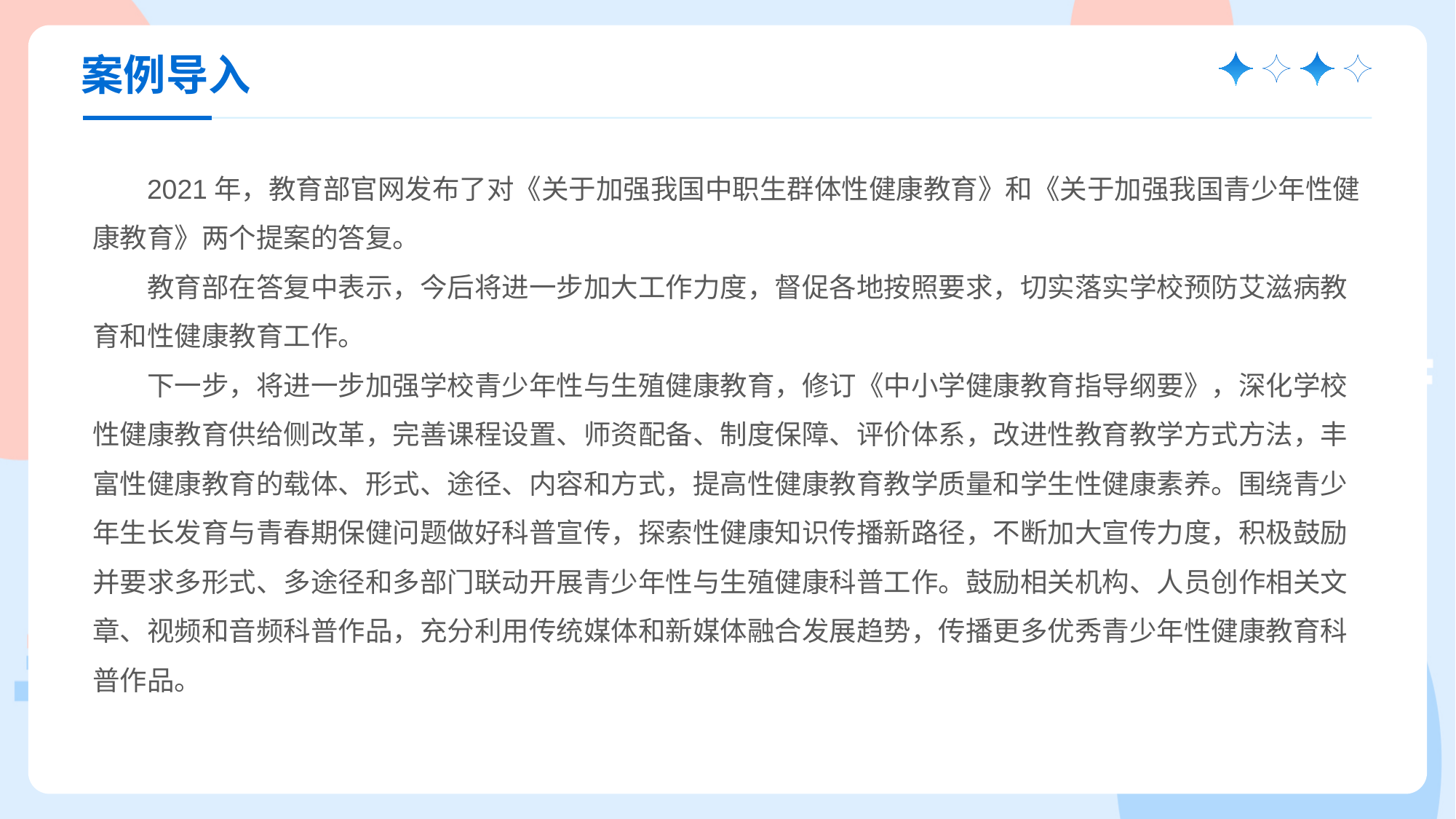

案例导入
2021年，教育部官网发布了对《关于加强我国中职生群体性健康教育》和《关于加强我国青少年性健康教育》两个提案的答复。
教育部在答复中表示，今后将进一步加大工作力度，督促各地按照要求，切实落实学校预防艾滋病教育和性健康教育工作。
下一步，将进一步加强学校青少年性与生殖健康教育，修订《中小学健康教育指导纲要》，深化学校性健康教育供给侧改革，完善课程设置、师资配备、制度保障、评价体系，改进性教育教学方式方法，丰富性健康教育的载体、形式、途径、内容和方式，提高性健康教育教学质量和学生性健康素养。围绕青少年生长发育与青春期保健问题做好科普宣传，探索性健康知识传播新路径，不断加大宣传力度，积极鼓励并要求多形式、多途径和多部门联动开展青少年性与生殖健康科普工作。鼓励相关机构、人员创作相关文章、视频和音频科普作品，充分利用传统媒体和新媒体融合发展趋势，传播更多优秀青少年性健康教育科普作品。